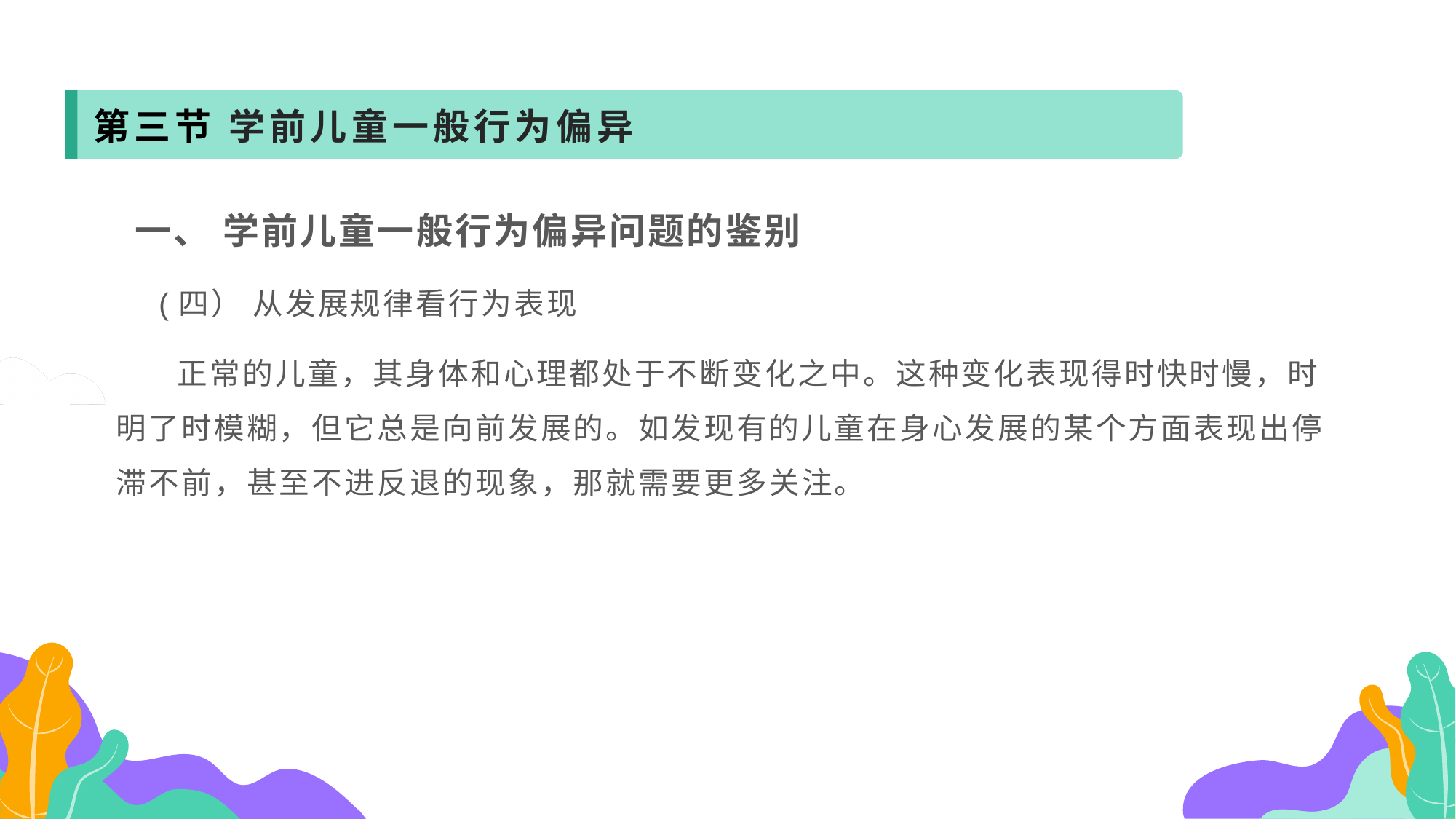

第三节 学前儿童一般行为偏异
 一、 学前儿童一般行为偏异问题的鉴别
    (四） 从发展规律看行为表现
      正常的儿童，其身体和心理都处于不断变化之中。这种变化表现得时快时慢，时明了时模糊，但它总是向前发展的。如发现有的儿童在身心发展的某个方面表现出停滞不前，甚至不进反退的现象，那就需要更多关注。